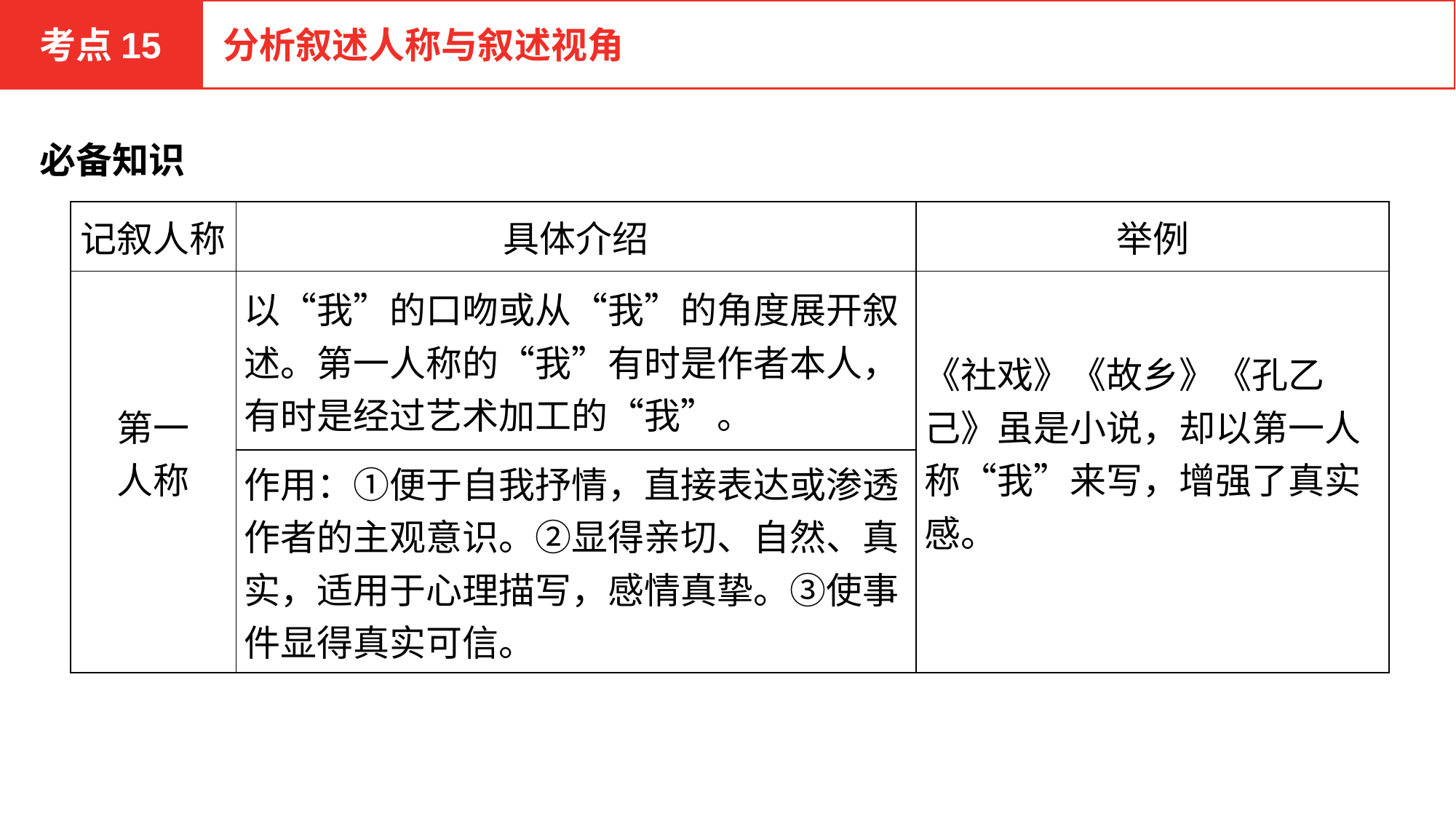

考点15
分析叙述人称与叙述视角
必备知识

| 记叙人称 | 具体介绍 | 举例 |
| --- | --- | --- |
| 第一 人称 | 以“我”的口吻或从“我”的角度展开叙述。第一人称的“我”有时是作者本人，有时是经过艺术加工的“我”。 | 《社戏》《故乡》《孔乙己》虽是小说，却以第一人称“我”来写，增强了真实感。 |
|  | 作用：①便于自我抒情，直接表达或渗透作者的主观意识。②显得亲切、自然、真实，适用于心理描写，感情真挚。③使事件显得真实可信。 |  |